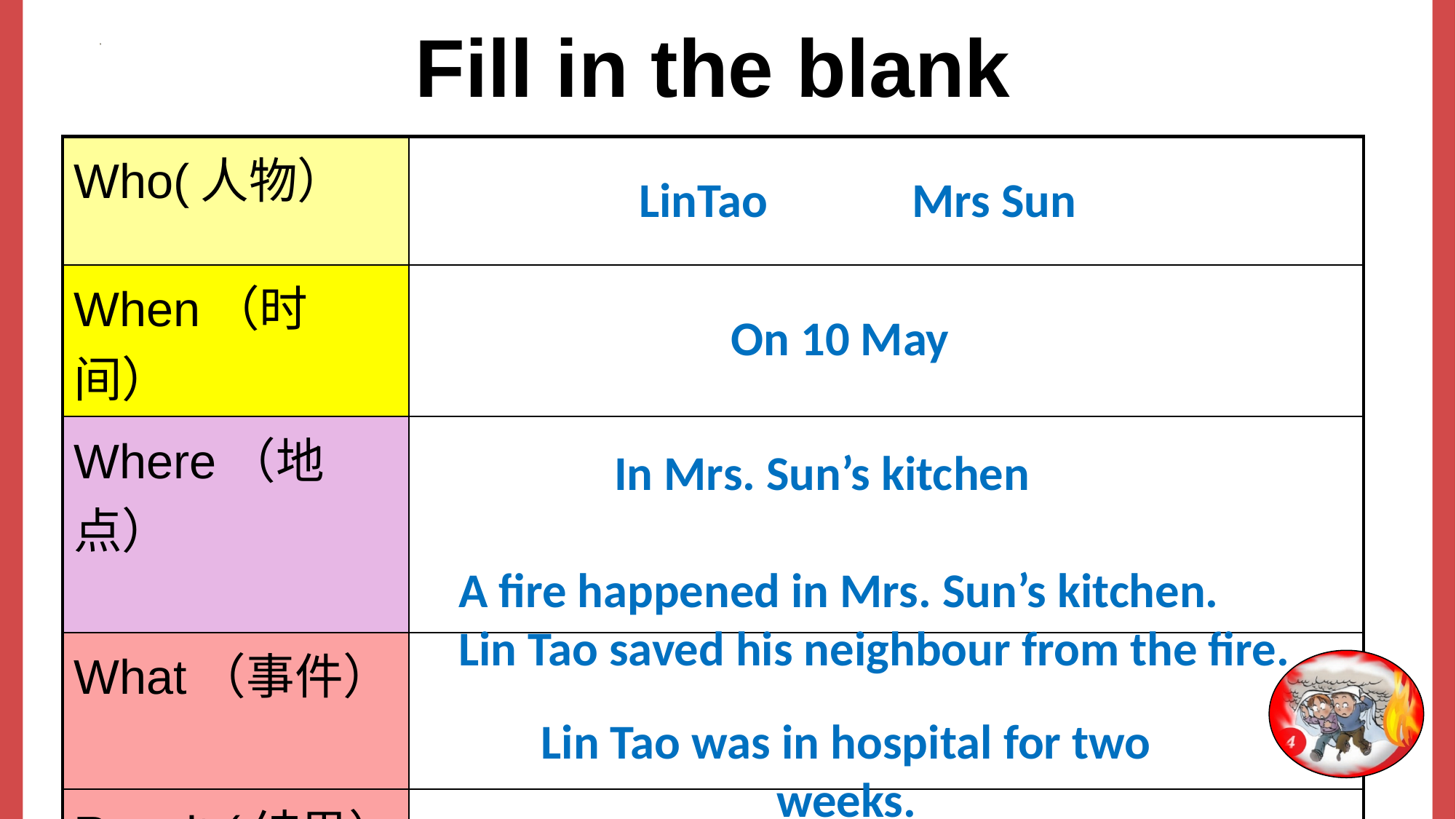

Fill in the blank
| Who(人物） |  |
| --- | --- |
| When（时间） |  |
| Where（地点） |  |
| What（事件） |  |
| Result (结果） |  |
LinTao
Mrs Sun
On 10 May
In Mrs. Sun’s kitchen
A fire happened in Mrs. Sun’s kitchen.
Lin Tao saved his neighbour from the fire.

Lin Tao was in hospital for two weeks.